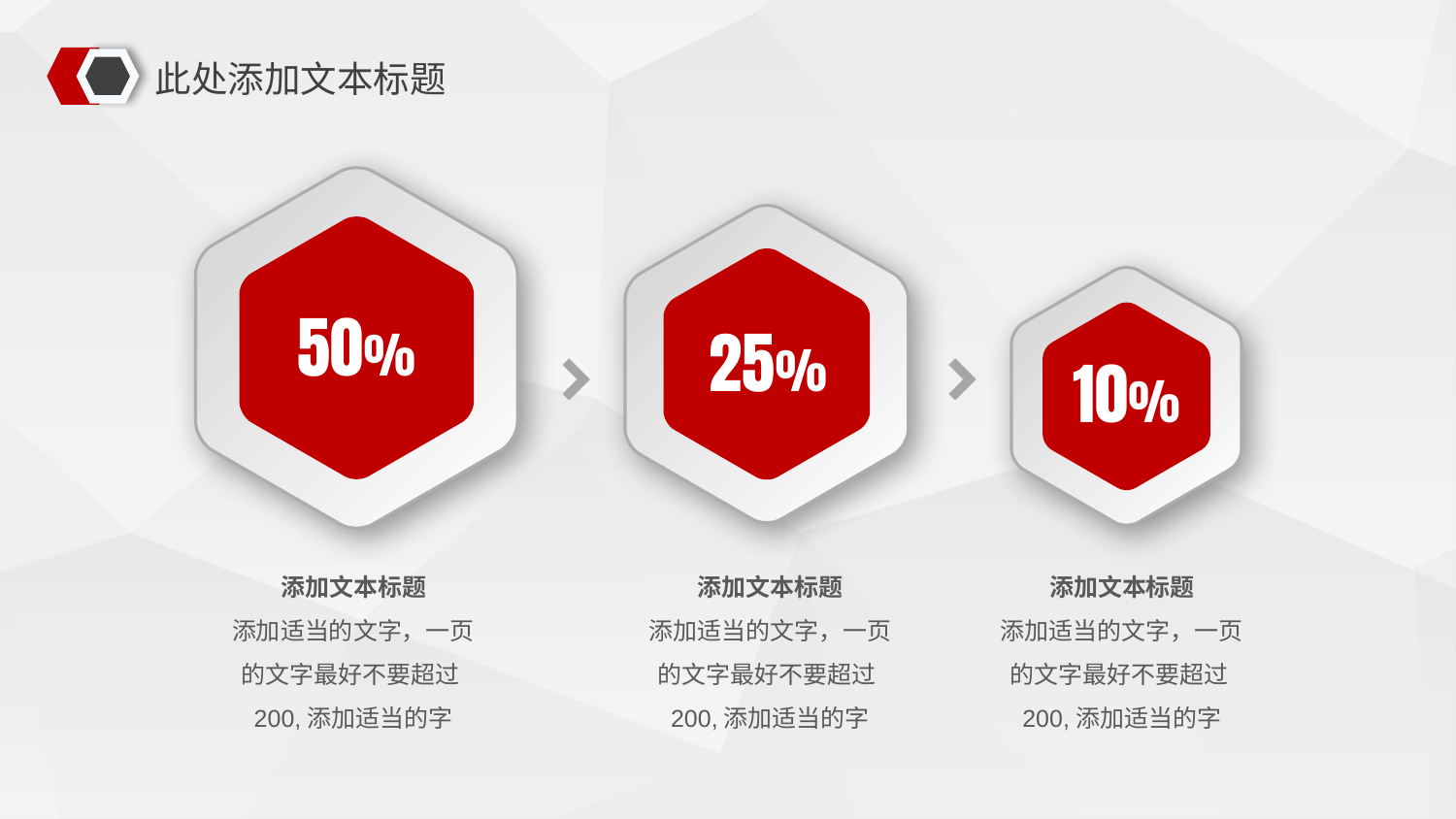

此处添加文本标题

50%
25%
10%

添加文本标题
添加适当的文字，一页的文字最好不要超过200,添加适当的字
添加文本标题
添加适当的文字，一页的文字最好不要超过200,添加适当的字
添加文本标题
添加适当的文字，一页的文字最好不要超过200,添加适当的字